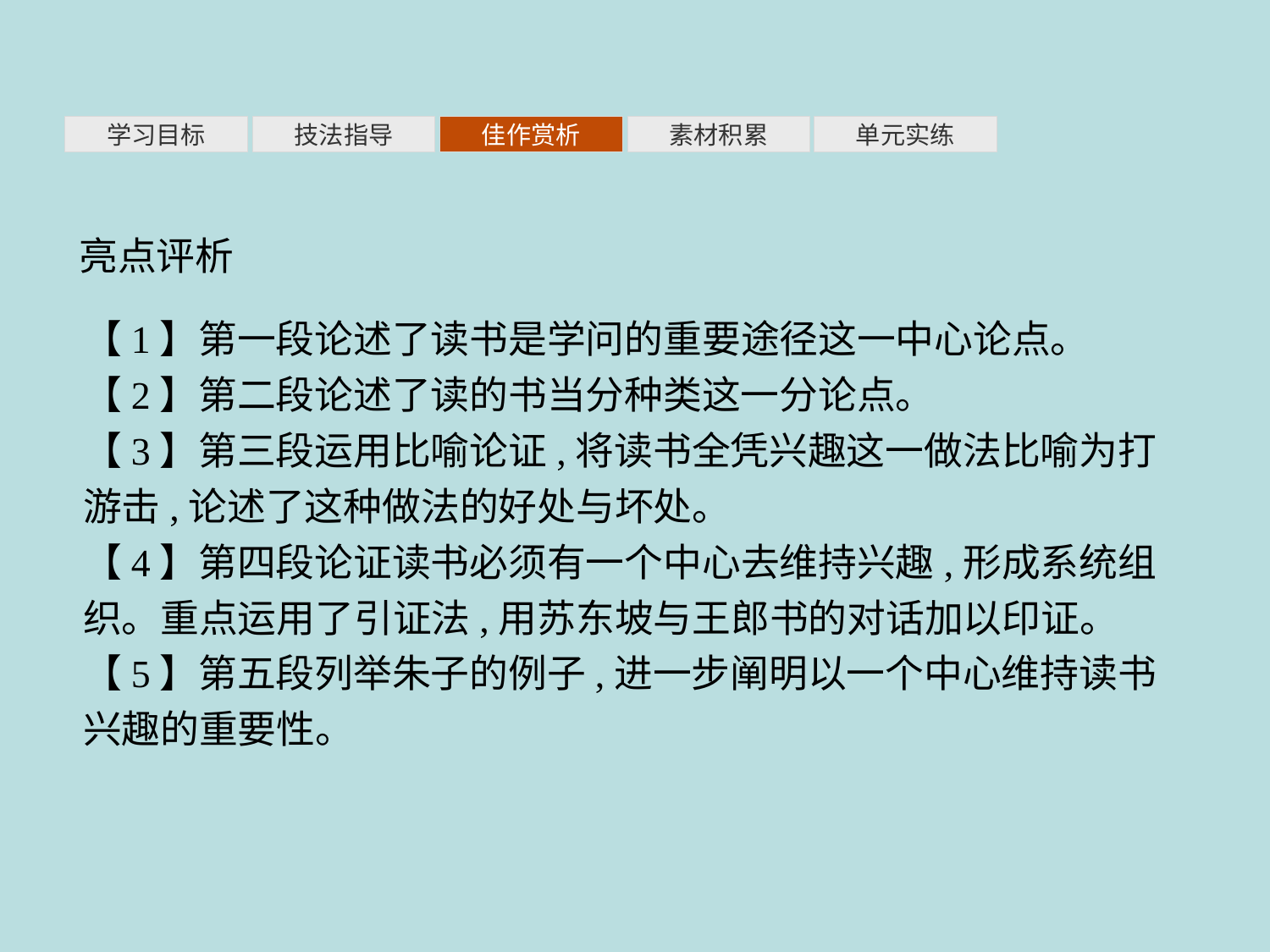

素材积累
学习目标
技法指导
佳作赏析
单元实练
亮点评析
【1】第一段论述了读书是学问的重要途径这一中心论点。
【2】第二段论述了读的书当分种类这一分论点。
【3】第三段运用比喻论证,将读书全凭兴趣这一做法比喻为打游击,论述了这种做法的好处与坏处。
【4】第四段论证读书必须有一个中心去维持兴趣,形成系统组织。重点运用了引证法,用苏东坡与王郎书的对话加以印证。
【5】第五段列举朱子的例子,进一步阐明以一个中心维持读书兴趣的重要性。